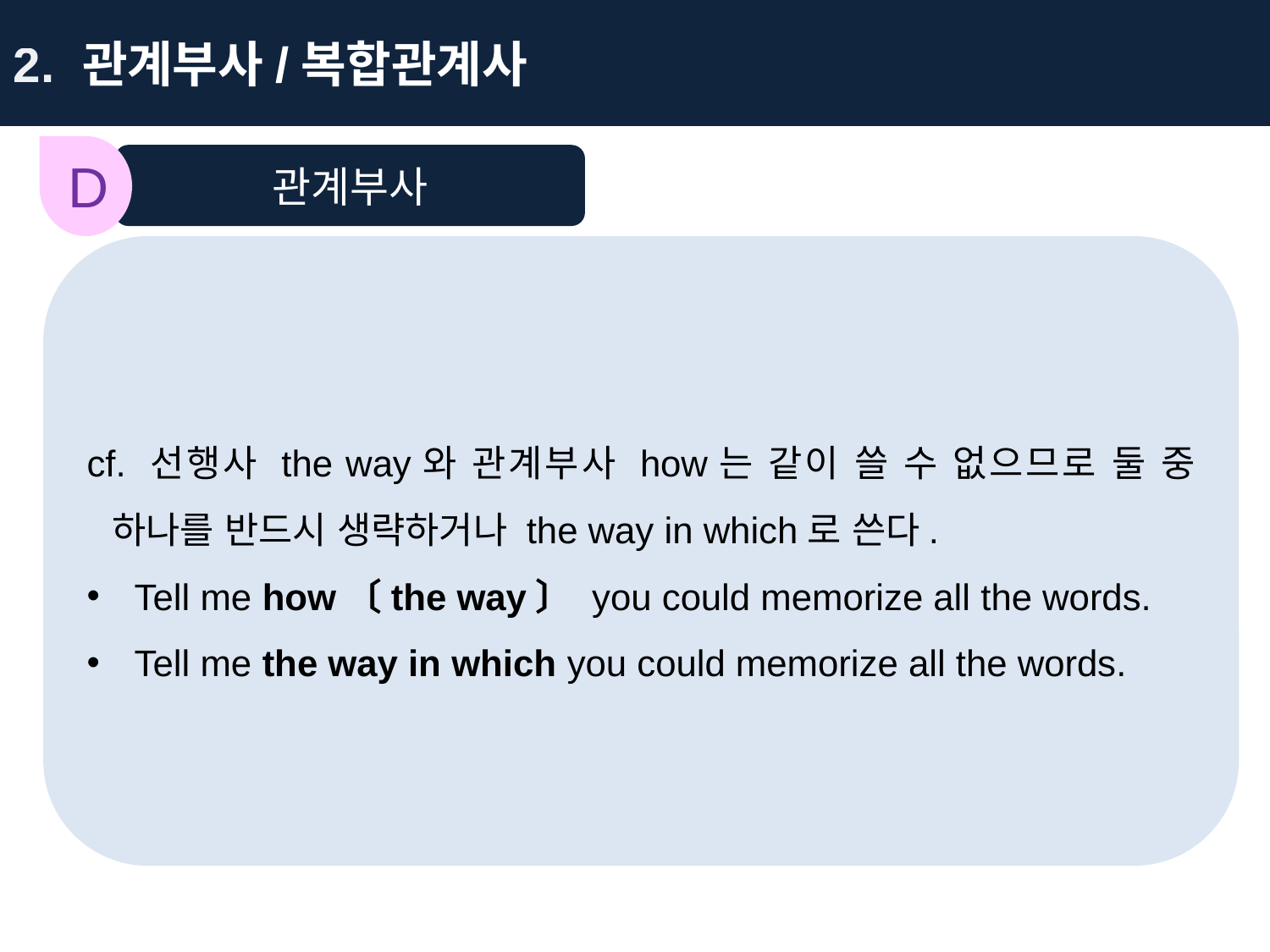

2. 관계부사/복합관계사

관계부사
D

cf. 선행사 the way와 관계부사 how는 같이 쓸 수 없으므로 둘 중 하나를 반드시 생략하거나 the way in which로 쓴다.
Tell me how〔the way〕 you could memorize all the words.
Tell me the way in which you could memorize all the words.